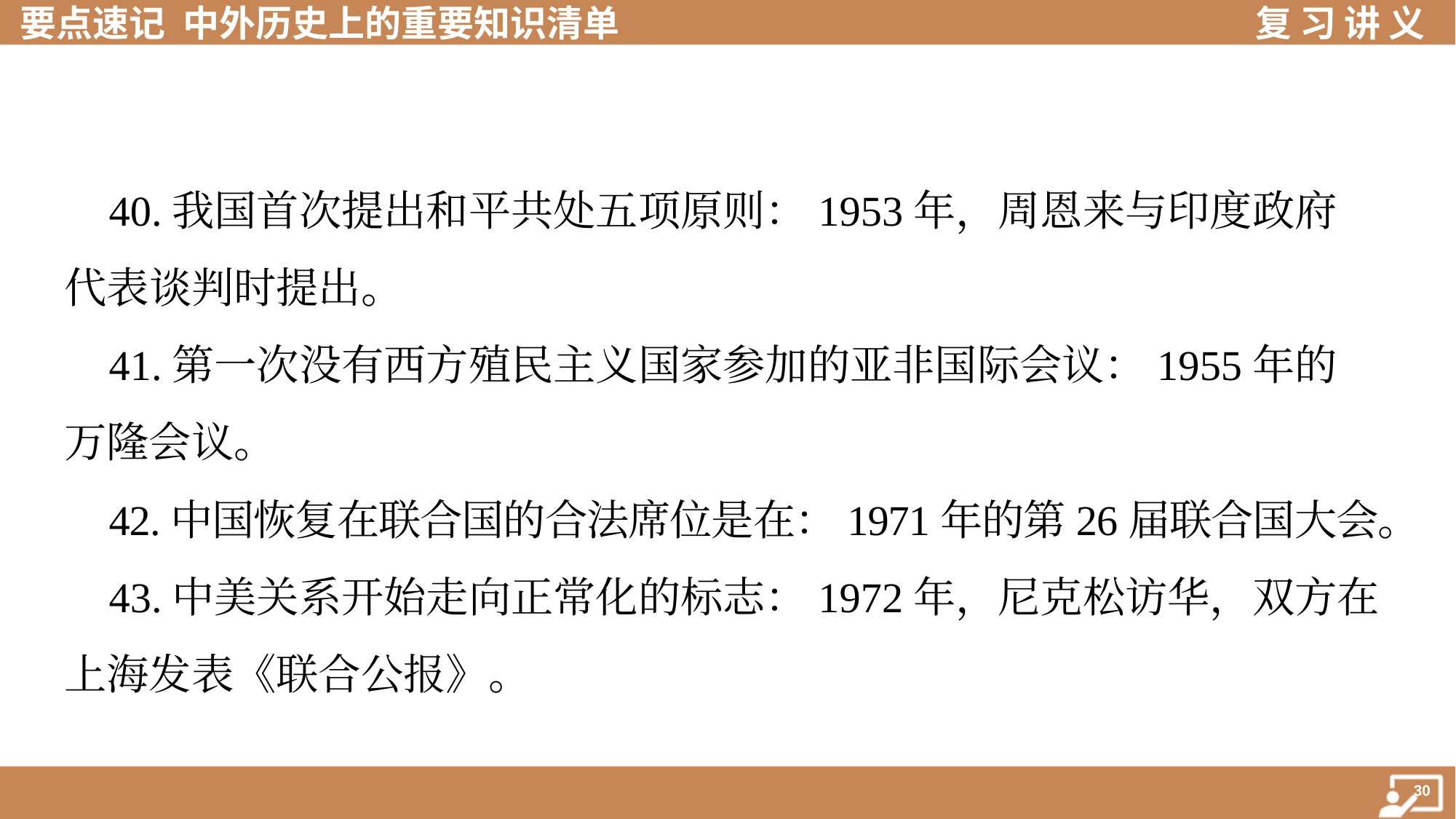

40.我国首次提出和平共处五项原则：1953年，周恩来与印度政府
代表谈判时提出。
    41.第一次没有西方殖民主义国家参加的亚非国际会议：1955年的
万隆会议。
    42.中国恢复在联合国的合法席位是在：1971年的第26届联合国大会。
    43.中美关系开始走向正常化的标志：1972年，尼克松访华，双方在
上海发表《联合公报》。